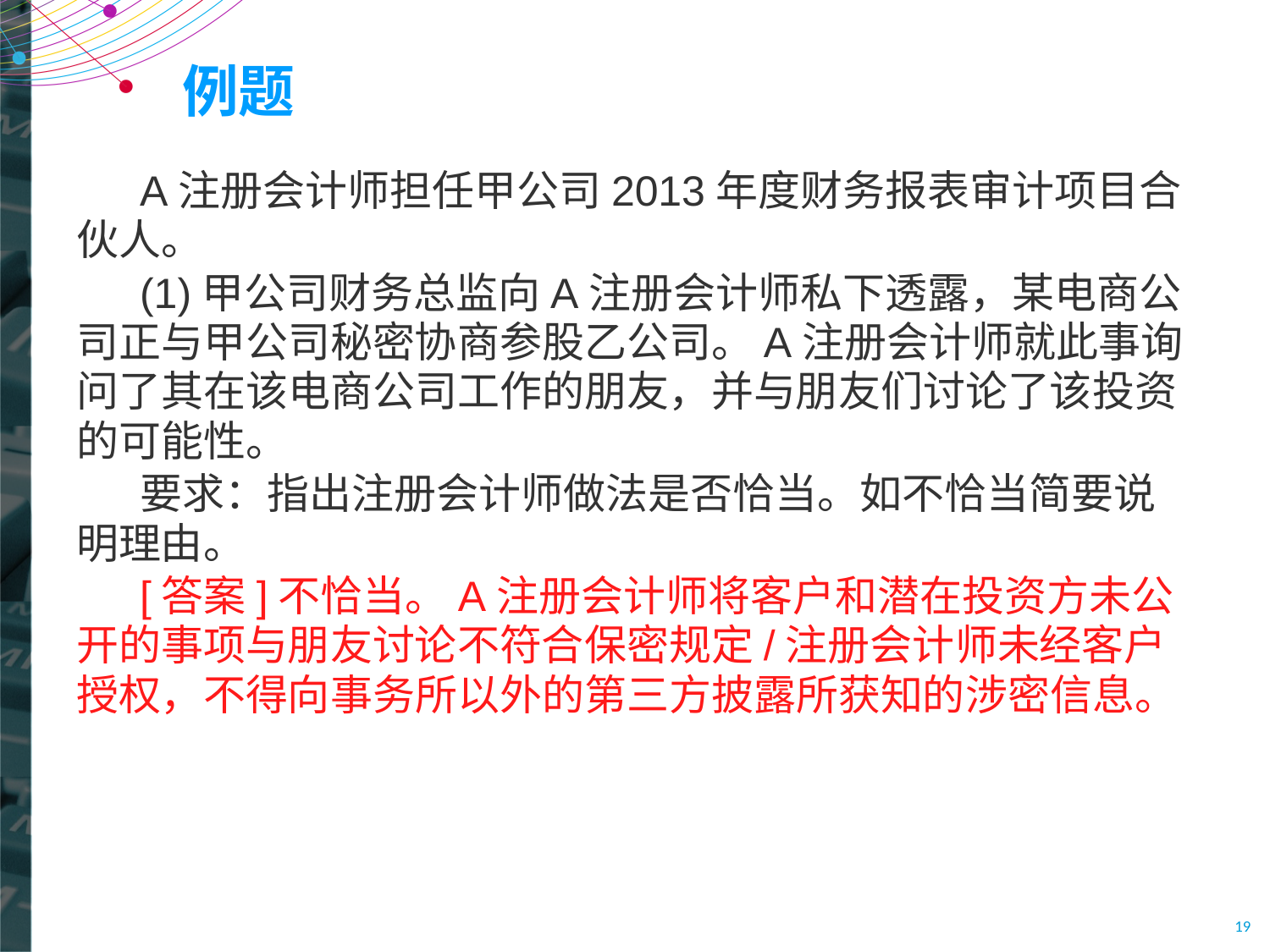

# 例题
A注册会计师担任甲公司2013年度财务报表审计项目合伙人。
(1)甲公司财务总监向A注册会计师私下透露，某电商公司正与甲公司秘密协商参股乙公司。A注册会计师就此事询问了其在该电商公司工作的朋友，并与朋友们讨论了该投资的可能性。
要求：指出注册会计师做法是否恰当。如不恰当简要说明理由。
[答案]不恰当。A注册会计师将客户和潜在投资方未公开的事项与朋友讨论不符合保密规定/注册会计师未经客户授权，不得向事务所以外的第三方披露所获知的涉密信息。